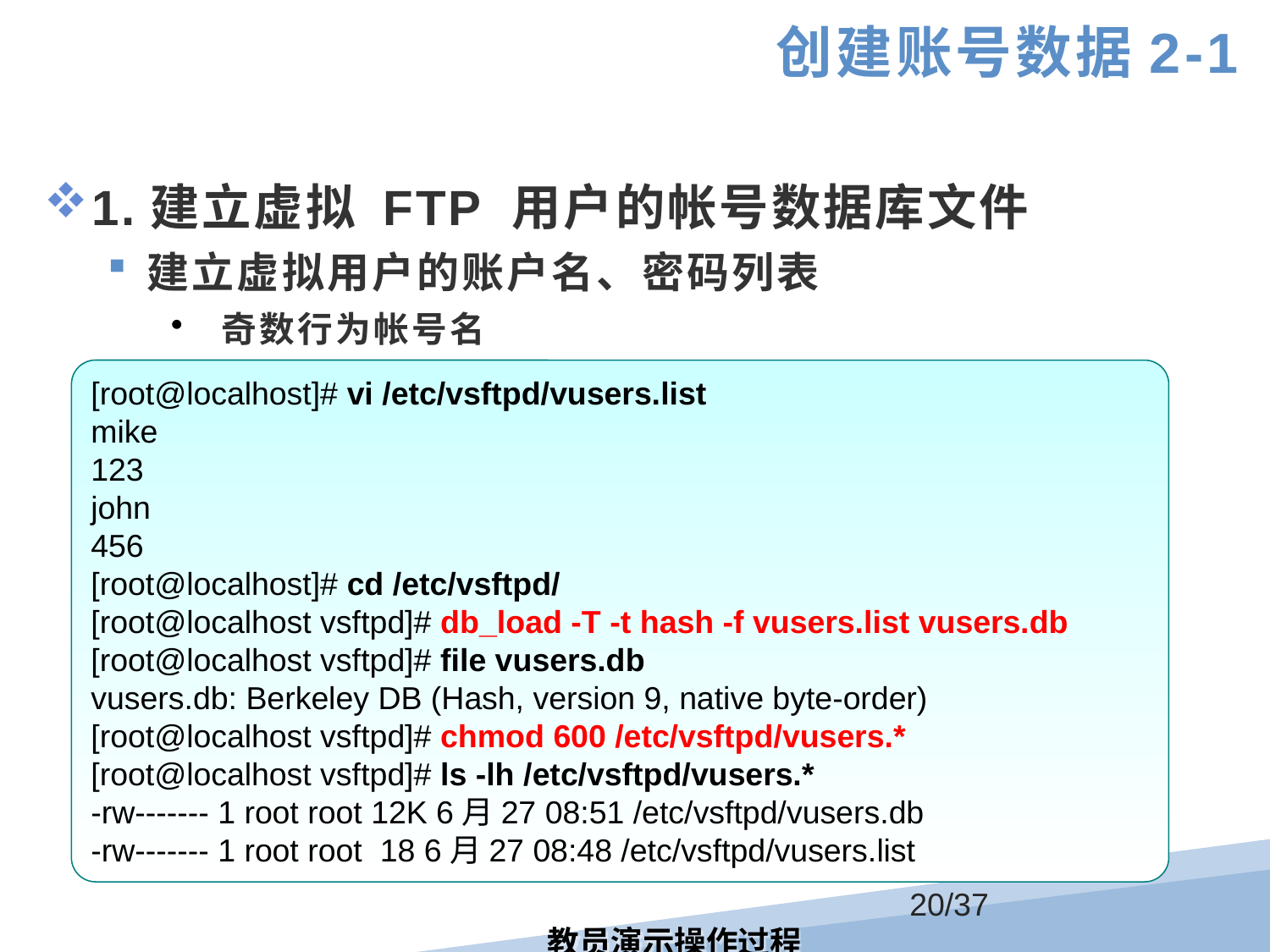

创建账号数据2-1
1.建立虚拟 FTP 用户的帐号数据库文件
建立虚拟用户的账户名、密码列表
 奇数行为帐号名
 偶数行为上一行中帐号的密码
转化为 Berkeley DB 格式的数据文件
 db_load 转换工具
需安装 db4-utils 软件包
# rpm -ivh /media/RHEL_6.5/Packages/db4-utils-4.7.25-18.el6_4.x86_64.rpm
[root@localhost]# vi /etc/vsftpd/vusers.list
mike
123
john
456
[root@localhost]# cd /etc/vsftpd/
[root@localhost vsftpd]# db_load -T -t hash -f vusers.list vusers.db
[root@localhost vsftpd]# file vusers.db
vusers.db: Berkeley DB (Hash, version 9, native byte-order)
[root@localhost vsftpd]# chmod 600 /etc/vsftpd/vusers.*
[root@localhost vsftpd]# ls -lh /etc/vsftpd/vusers.*
-rw------- 1 root root 12K 6月27 08:51 /etc/vsftpd/vusers.db
-rw------- 1 root root  18 6月27 08:48 /etc/vsftpd/vusers.list

20/37
教员演示操作过程